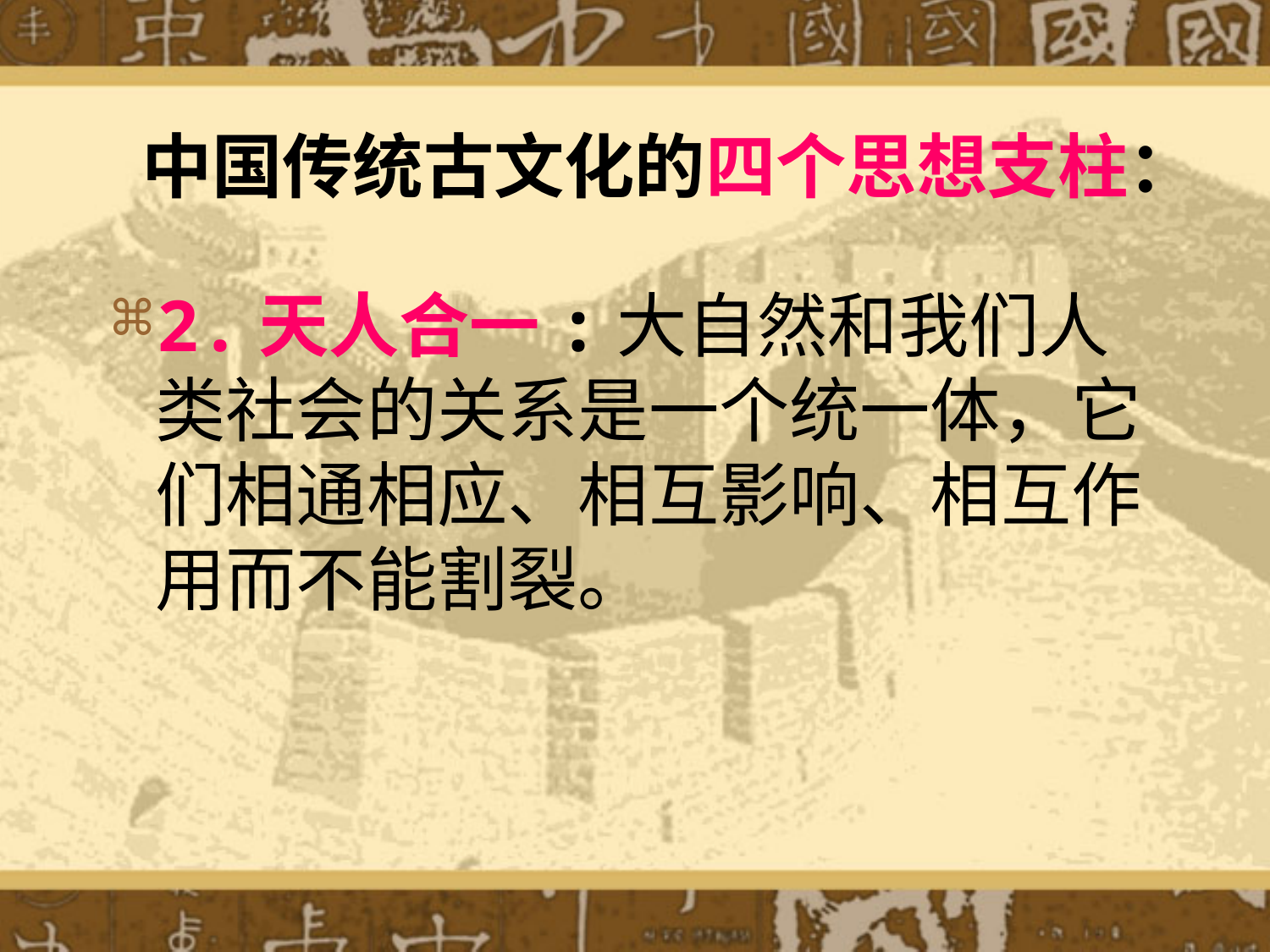

# 中国传统古文化的四个思想支柱：
2.天人合一:大自然和我们人类社会的关系是一个统一体，它们相通相应、相互影响、相互作用而不能割裂。